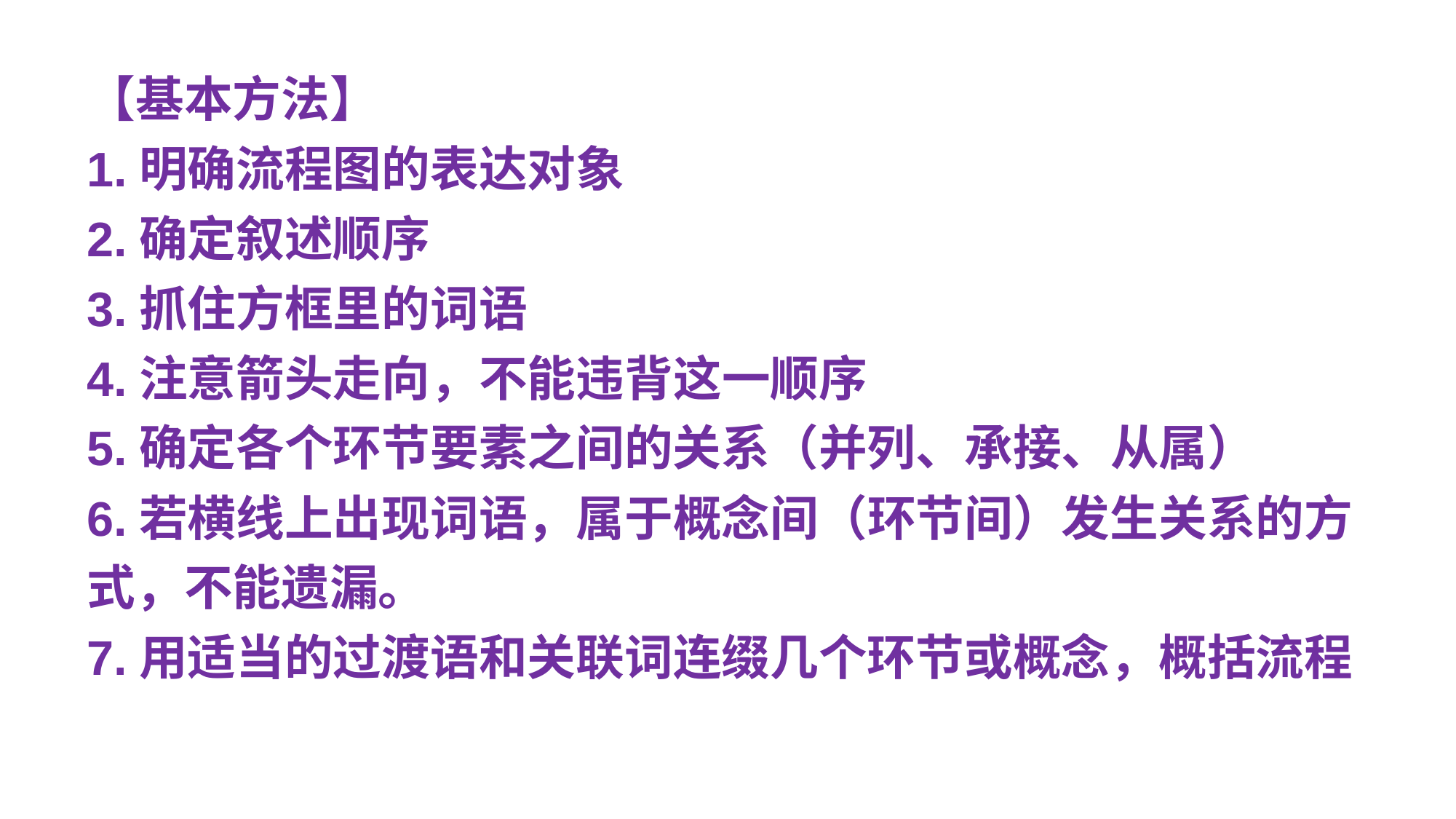

【基本方法】
1.明确流程图的表达对象
2.确定叙述顺序
3.抓住方框里的词语
4.注意箭头走向，不能违背这一顺序
5.确定各个环节要素之间的关系（并列、承接、从属）
6.若横线上出现词语，属于概念间（环节间）发生关系的方式，不能遗漏。
7.用适当的过渡语和关联词连缀几个环节或概念，概括流程